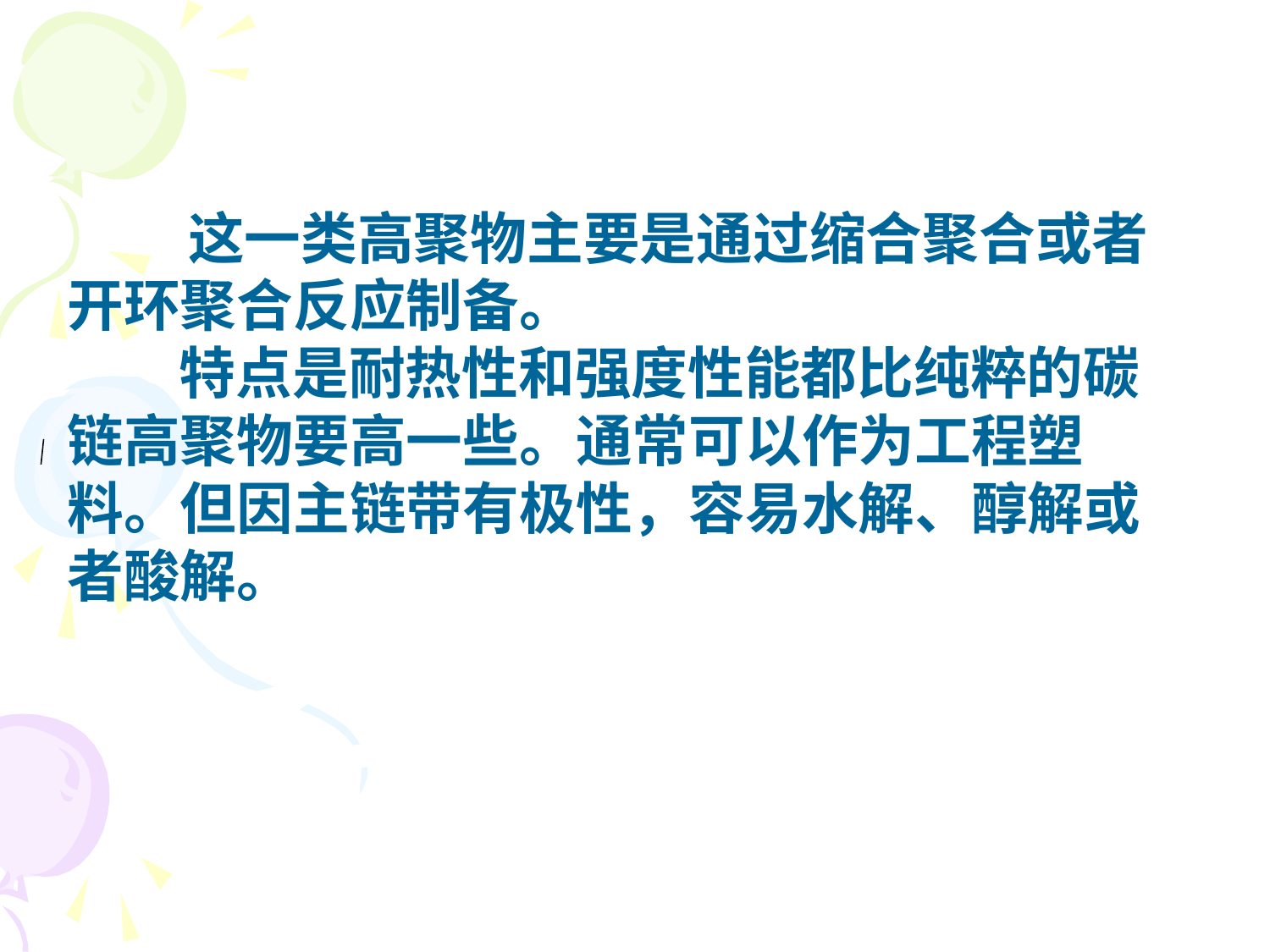

这一类高聚物主要是通过缩合聚合或者开环聚合反应制备。
　特点是耐热性和强度性能都比纯粹的碳链高聚物要高一些。通常可以作为工程塑料。但因主链带有极性，容易水解、醇解或者酸解。